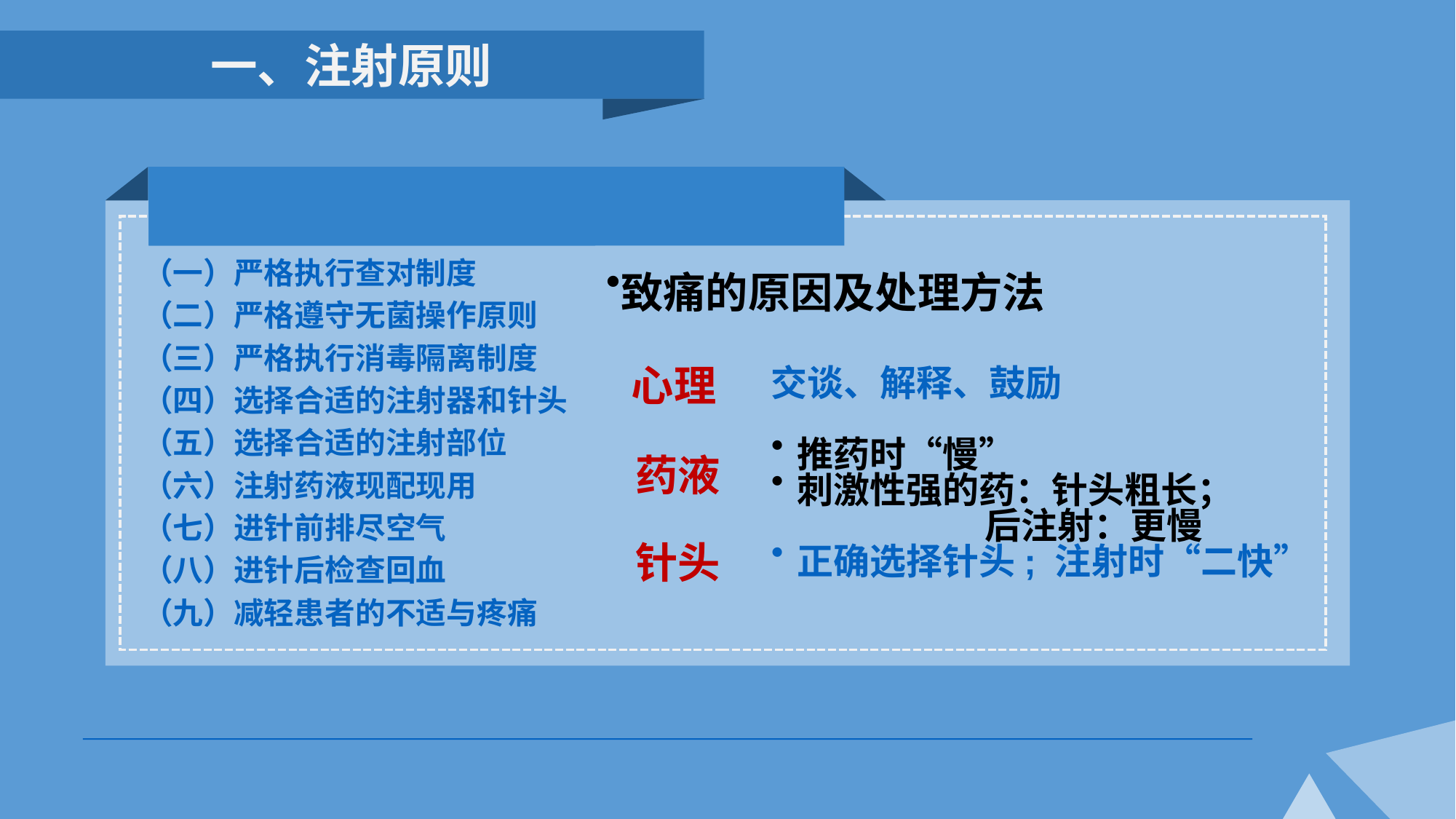

一、注射原则

致痛的原因及处理方法
 心理
  药液
  针头
（一）严格执行查对制度
（二）严格遵守无菌操作原则
（三）严格执行消毒隔离制度
（四）选择合适的注射器和针头
（五）选择合适的注射部位
（六）注射药液现配现用
（七）进针前排尽空气
（八）进针后检查回血
（九）减轻患者的不适与疼痛
交谈、解释、鼓励

推药时“慢”
刺激性强的药：针头粗长；
                         后注射：更慢
正确选择针头; 注射时“二快”